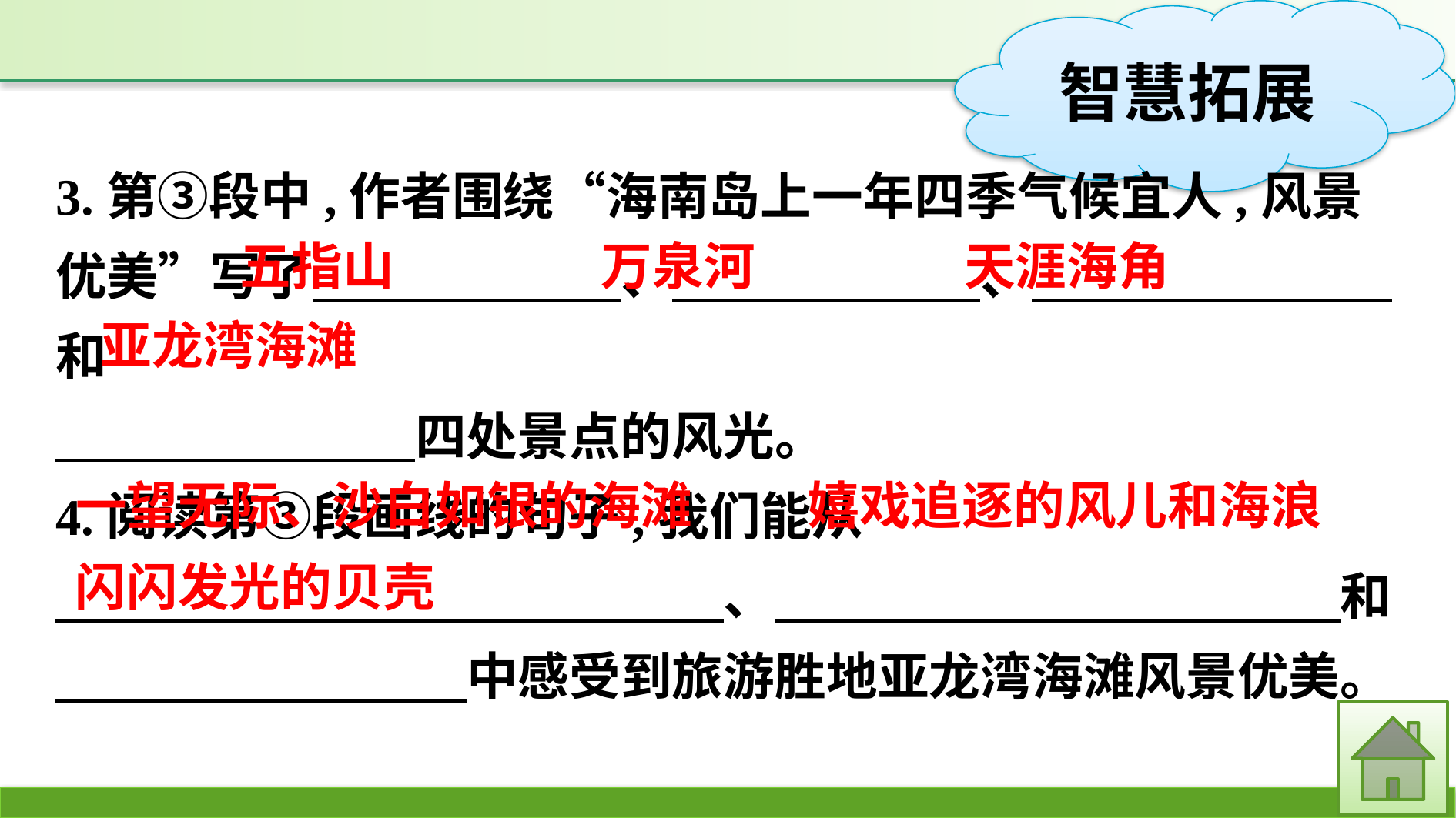

3.第③段中,作者围绕“海南岛上一年四季气候宜人,风景优美”写了　　　　　　、　　　　　　、　　　　　　　和
　　　　　　　四处景点的风光。
4.阅读第③段画线的句子,我们能从
　　　　　　　　　　　　　、　　　　　　　　　　　和
　　　　　　　　中感受到旅游胜地亚龙湾海滩风景优美。
天涯海角
万泉河
五指山
亚龙湾海滩
一望无际、沙白如银的海滩
嬉戏追逐的风儿和海浪
闪闪发光的贝壳